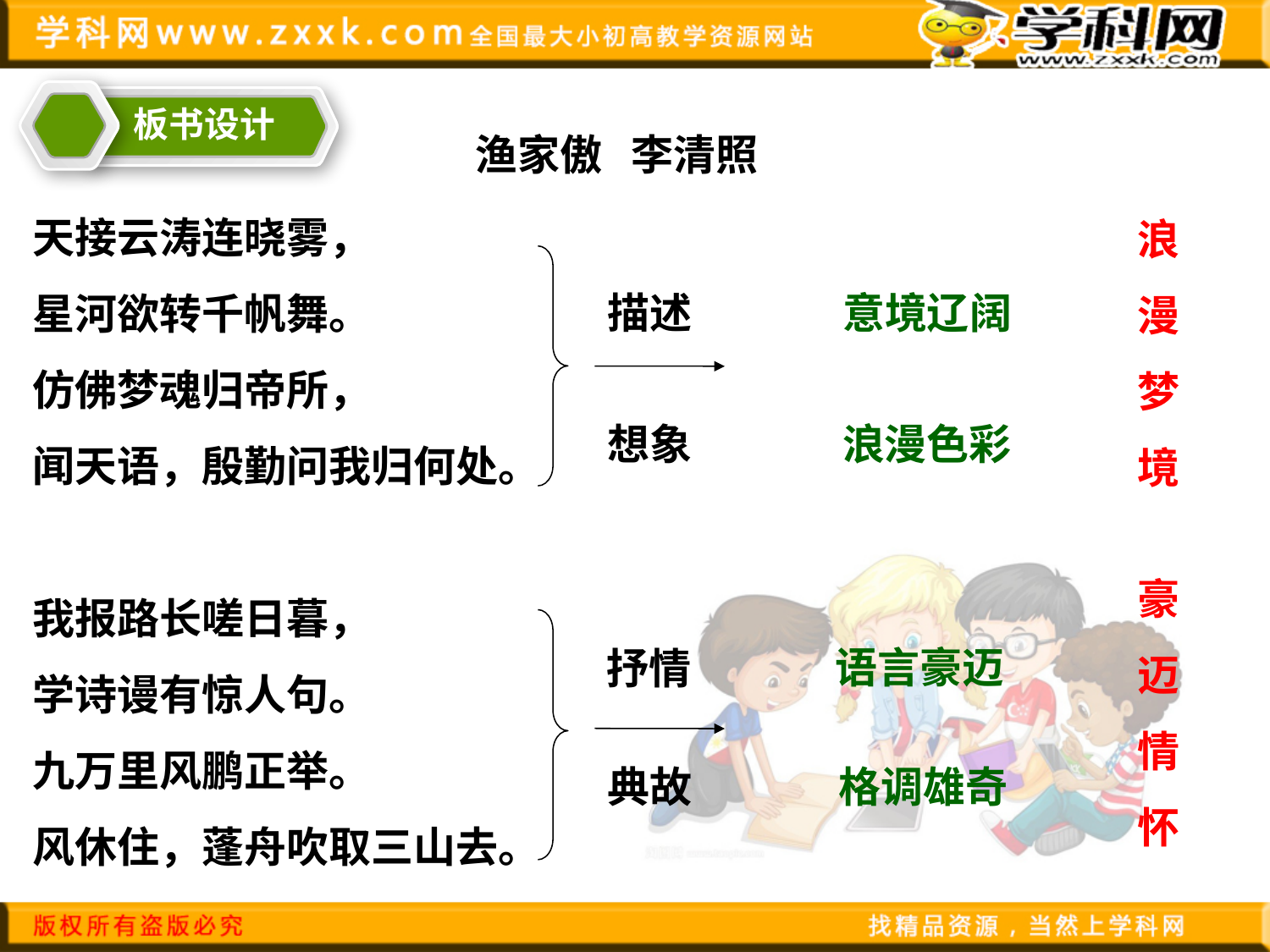

板书设计
渔家傲   李清照
天接云涛连晓雾，
星河欲转千帆舞。
仿佛梦魂归帝所，
闻天语，殷勤问我归何处。

我报路长嗟日暮，
学诗谩有惊人句。
九万里风鹏正举。
风休住，蓬舟吹取三山去。
浪漫梦境

描述
意境辽阔

想象
浪漫色彩
豪迈情怀

抒情
语言豪迈

典故
格调雄奇